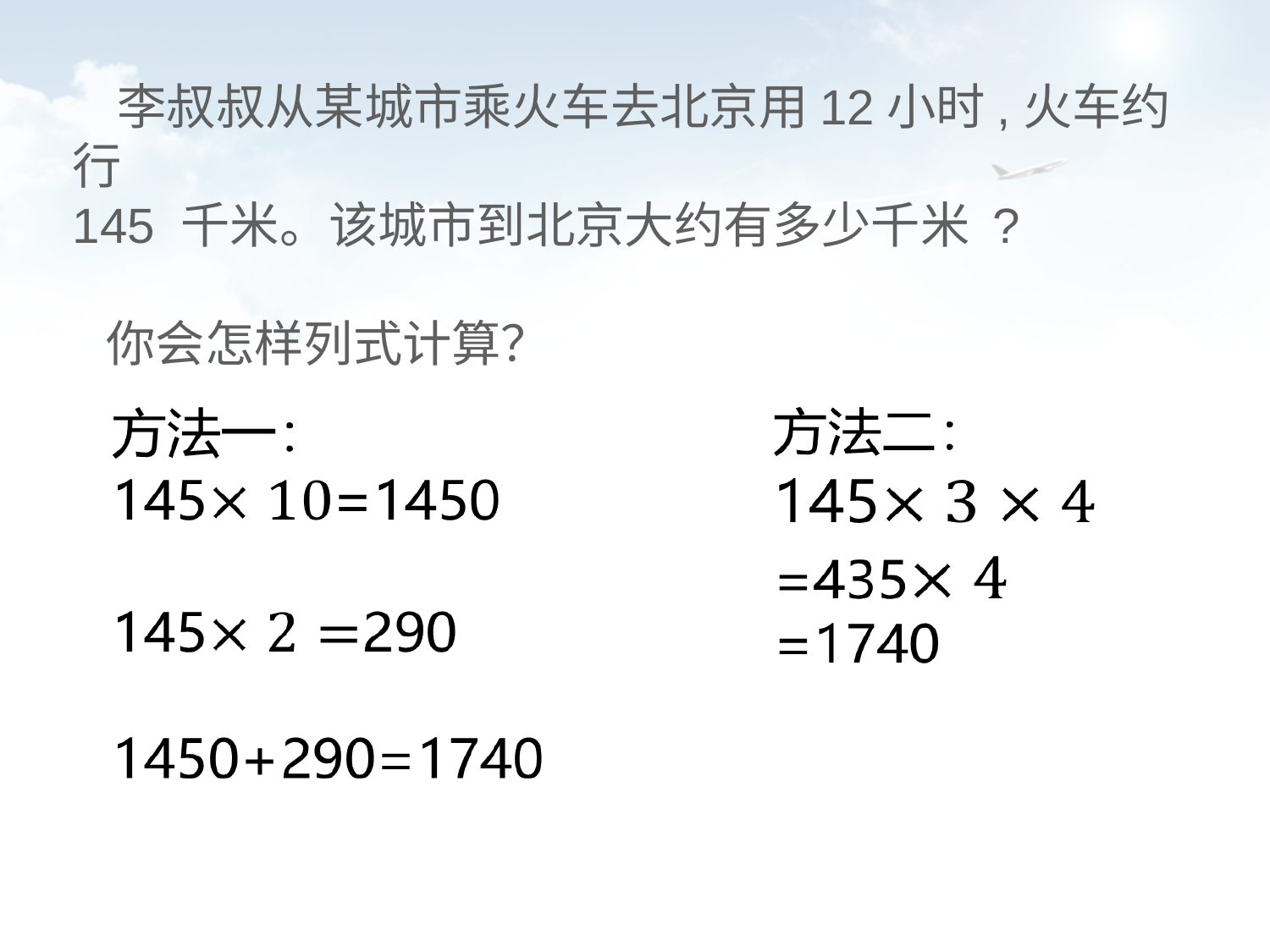

李叔叔从某城市乘火车去北京用12小时,火车约行
145 千米。该城市到北京大约有多少千米 ?

  你会怎样列式计算？